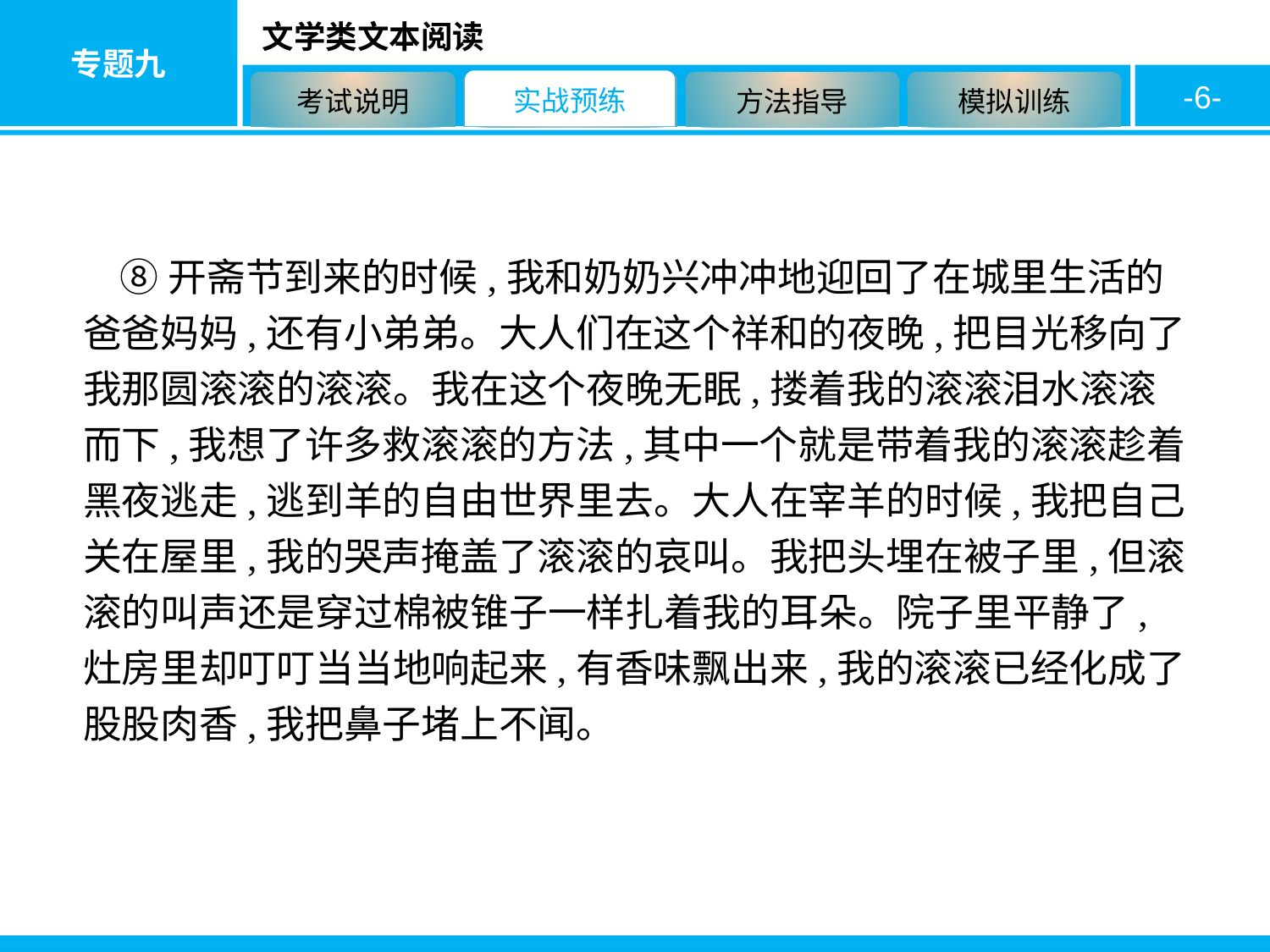

-6-
⑧开斋节到来的时候,我和奶奶兴冲冲地迎回了在城里生活的爸爸妈妈,还有小弟弟。大人们在这个祥和的夜晚,把目光移向了我那圆滚滚的滚滚。我在这个夜晚无眠,搂着我的滚滚泪水滚滚而下,我想了许多救滚滚的方法,其中一个就是带着我的滚滚趁着黑夜逃走,逃到羊的自由世界里去。大人在宰羊的时候,我把自己关在屋里,我的哭声掩盖了滚滚的哀叫。我把头埋在被子里,但滚滚的叫声还是穿过棉被锥子一样扎着我的耳朵。院子里平静了,灶房里却叮叮当当地响起来,有香味飘出来,我的滚滚已经化成了股股肉香,我把鼻子堵上不闻。